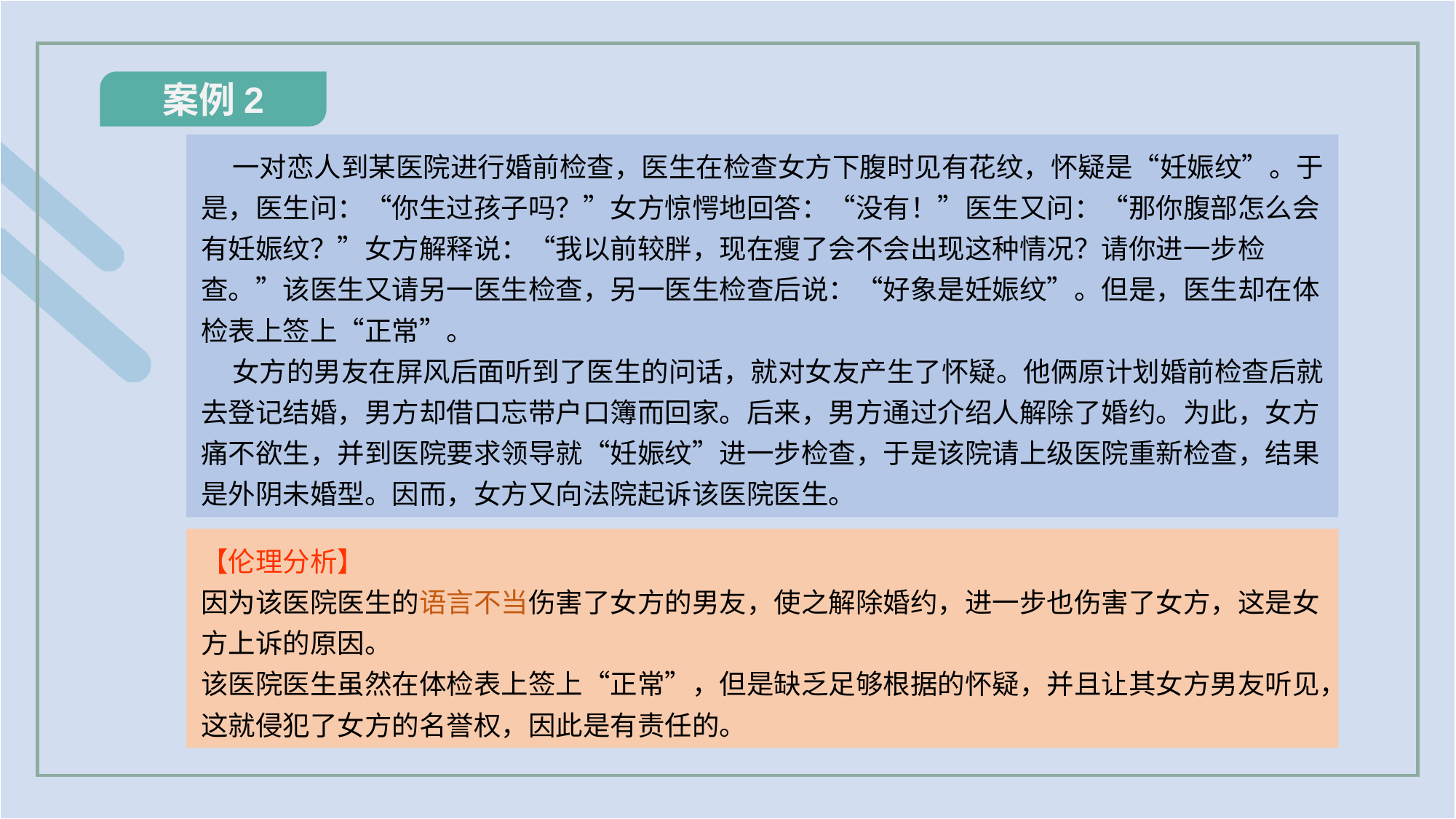

案例2
    一对恋人到某医院进行婚前检查，医生在检查女方下腹时见有花纹，怀疑是“妊娠纹”。于是，医生问：“你生过孩子吗？”女方惊愕地回答：“没有！”医生又问：“那你腹部怎么会有妊娠纹？”女方解释说：“我以前较胖，现在瘦了会不会出现这种情况？请你进一步检查。”该医生又请另一医生检查，另一医生检查后说：“好象是妊娠纹”。但是，医生却在体检表上签上“正常”。
    女方的男友在屏风后面听到了医生的问话，就对女友产生了怀疑。他俩原计划婚前检查后就去登记结婚，男方却借口忘带户口簿而回家。后来，男方通过介绍人解除了婚约。为此，女方痛不欲生，并到医院要求领导就“妊娠纹”进一步检查，于是该院请上级医院重新检查，结果是外阴未婚型。因而，女方又向法院起诉该医院医生。
【伦理分析】
因为该医院医生的语言不当伤害了女方的男友，使之解除婚约，进一步也伤害了女方，这是女方上诉的原因。
该医院医生虽然在体检表上签上“正常”，但是缺乏足够根据的怀疑，并且让其女方男友听见，这就侵犯了女方的名誉权，因此是有责任的。